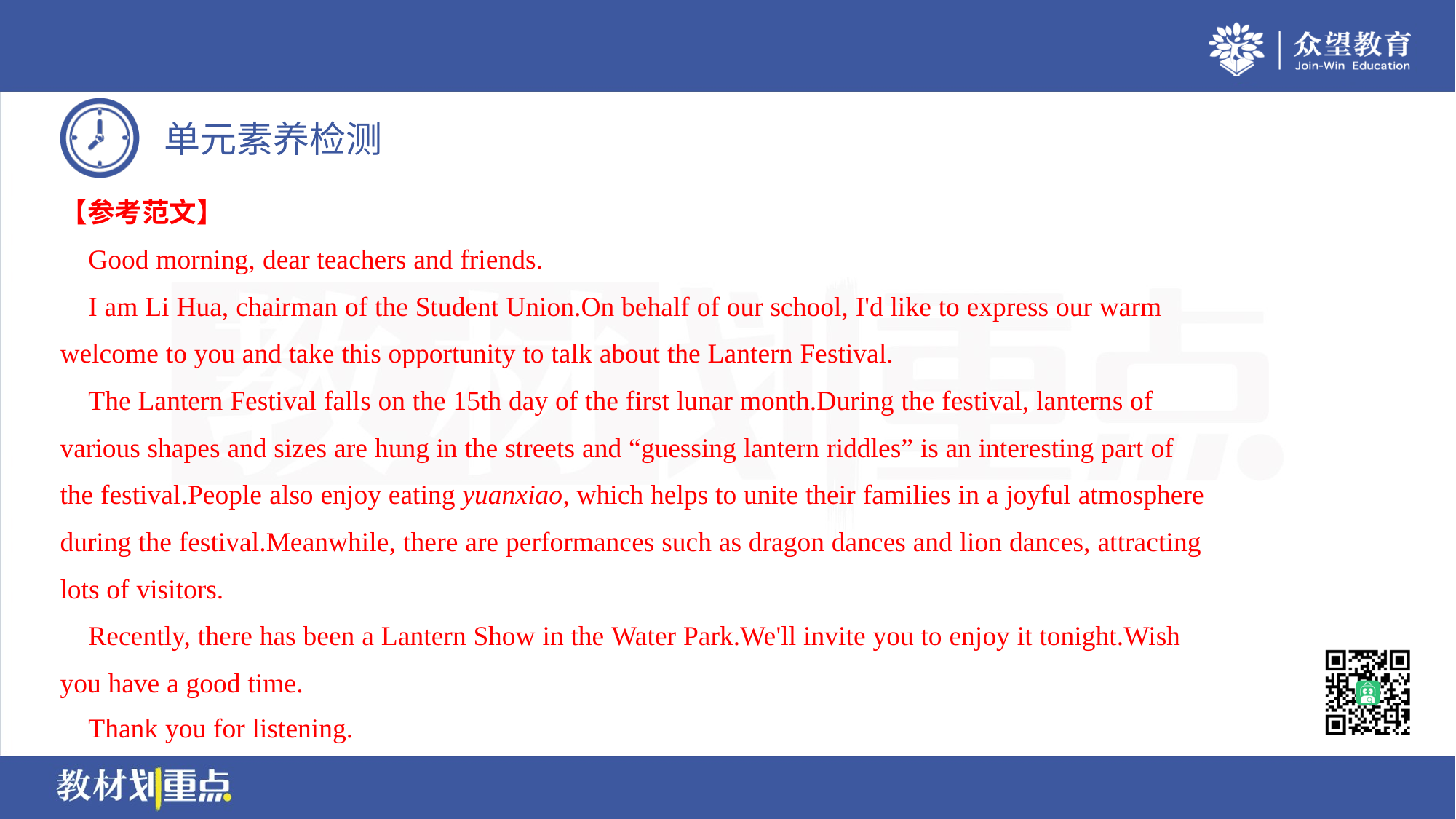

【参考范文】
    Good morning, dear teachers and friends.
    I am Li Hua, chairman of the Student Union.On behalf of our school, I'd like to express our warm
welcome to you and take this opportunity to talk about the Lantern Festival.
    The Lantern Festival falls on the 15th day of the first lunar month.During the festival, lanterns of
various shapes and sizes are hung in the streets and “guessing lantern riddles” is an interesting part of
the festival.People also enjoy eating yuanxiao, which helps to unite their families in a joyful atmosphere
during the festival.Meanwhile, there are performances such as dragon dances and lion dances, attracting
lots of visitors.
    Recently, there has been a Lantern Show in the Water Park.We'll invite you to enjoy it tonight.Wish
you have a good time.
    Thank you for listening.